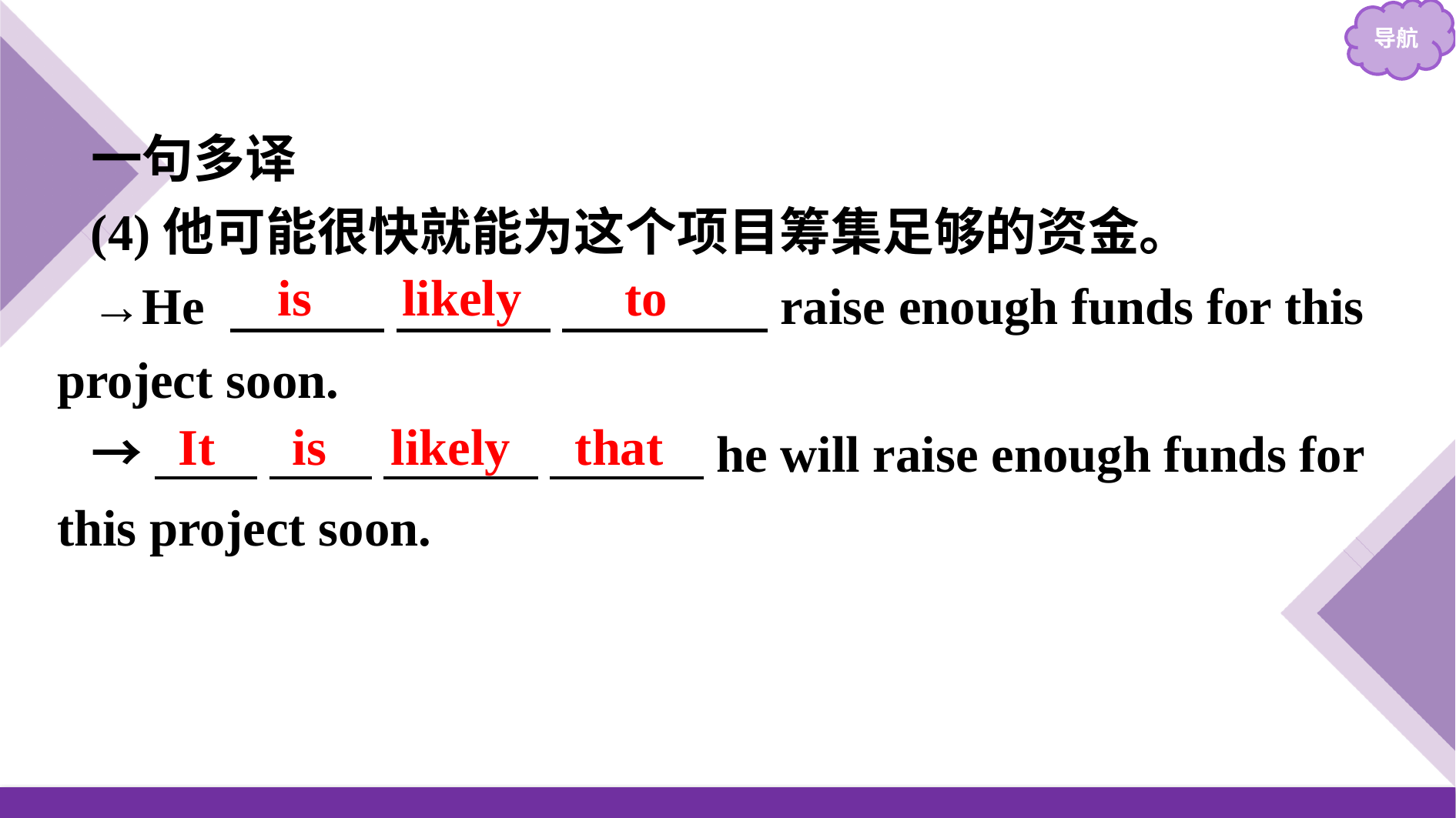

一句多译
(4)他可能很快就能为这个项目筹集足够的资金。
→He 　　　 　　　 　　　　raise enough funds for this project soon.
→　　 　　 　　　 　　　he will raise enough funds for this project soon.
is       likely        to
It      is     likely     that